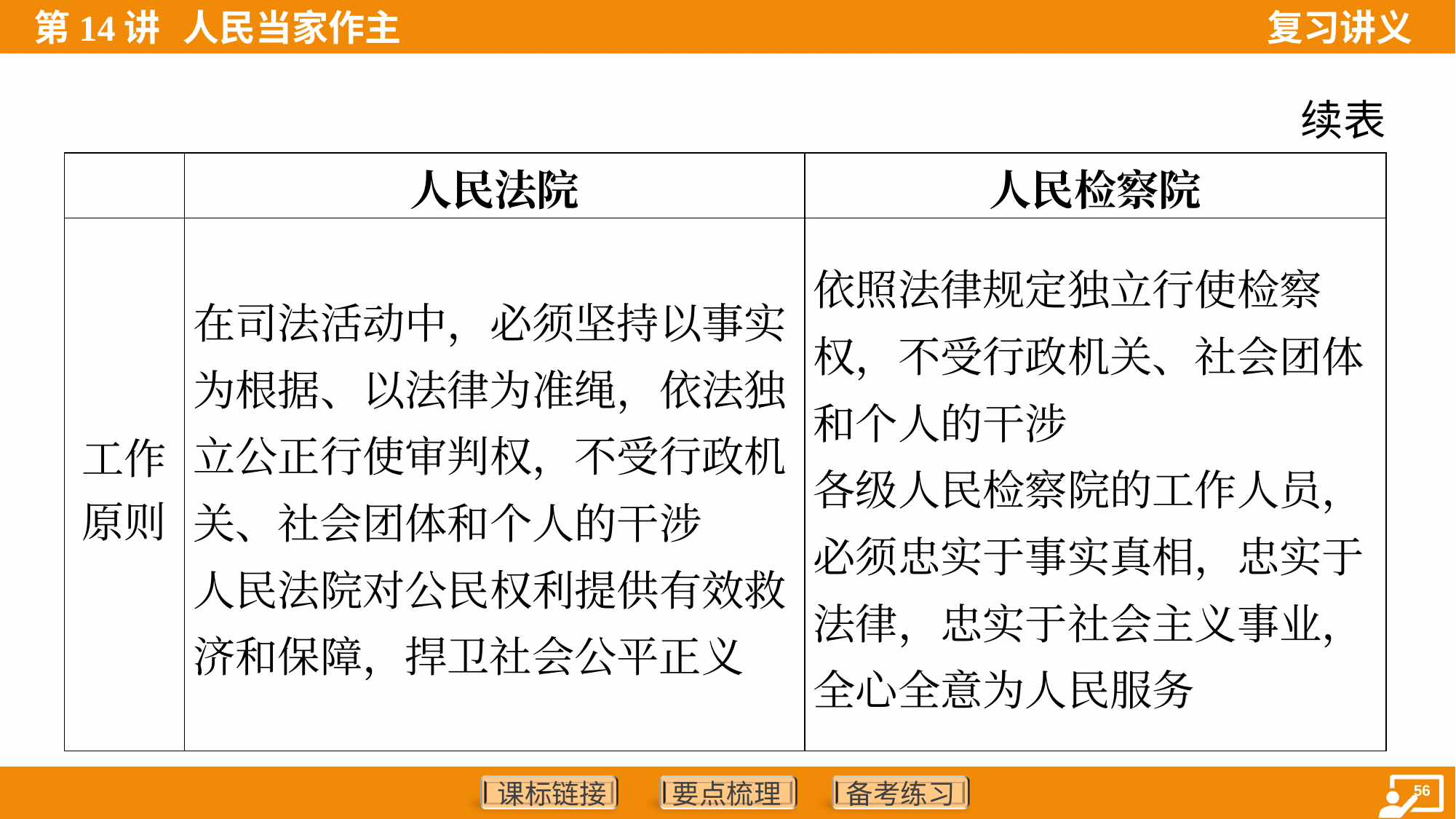

续表
|  | 人民法院 | 人民检察院 |
| --- | --- | --- |
| 工作 原则 | 在司法活动中，必须坚持以事实为根据、以法律为准绳，依法独立公正行使审判权，不受行政机关、社会团体和个人的干涉 人民法院对公民权利提供有效救济和保障，捍卫社会公平正义 | 依照法律规定独立行使检察权，不受行政机关、社会团体和个人的干涉 各级人民检察院的工作人员，必须忠实于事实真相，忠实于法律，忠实于社会主义事业，全心全意为人民服务 |